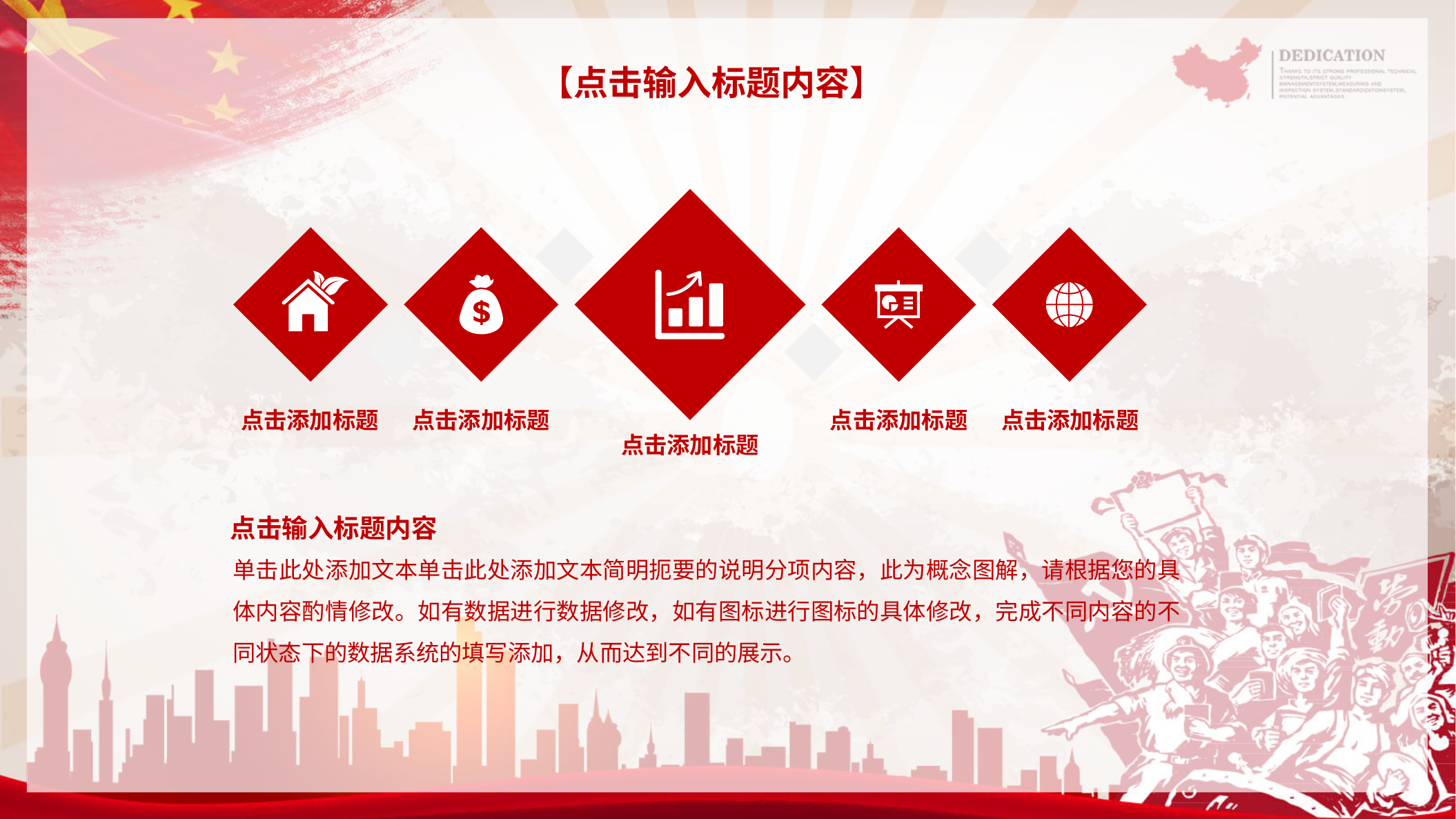

【点击输入标题内容】

点击添加标题
点击添加标题
点击添加标题
点击添加标题
点击添加标题
点击输入标题内容
单击此处添加文本单击此处添加文本简明扼要的说明分项内容，此为概念图解，请根据您的具体内容酌情修改。如有数据进行数据修改，如有图标进行图标的具体修改，完成不同内容的不同状态下的数据系统的填写添加，从而达到不同的展示。